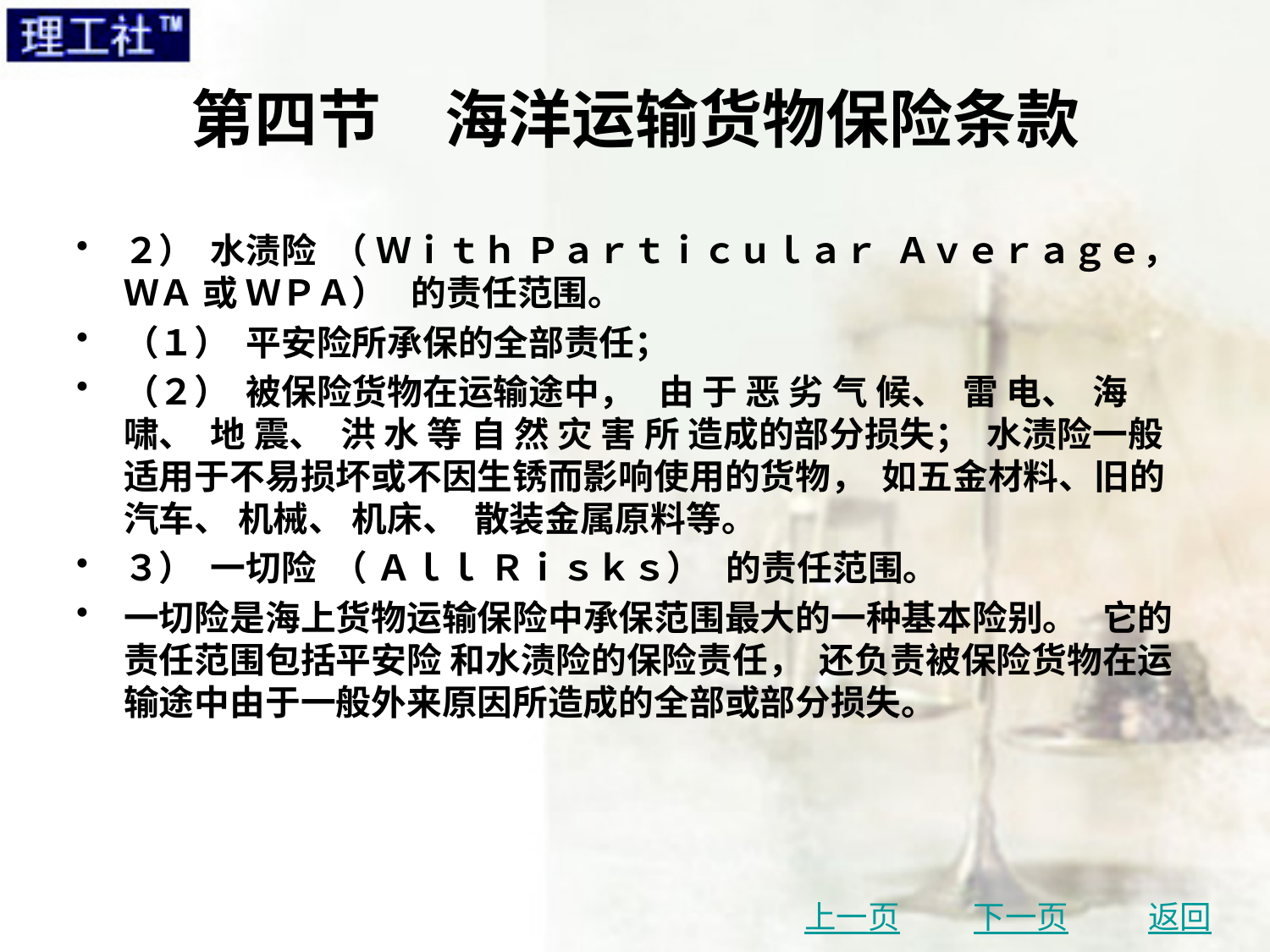

# 第四节　海洋运输货物保险条款
２）  水渍险  （ Ｗｉｔｈ Ｐａｒｔｉｃｕｌａｒ  Ａｖｅｒａｇｅ，  ＷＡ 或 ＷＰＡ）   的责任范围。
（１）  平安险所承保的全部责任；
（２）  被保险货物在运输途中，   由 于 恶 劣 气 候、  雷 电、  海 啸、  地 震、  洪 水 等 自 然 灾 害 所 造成的部分损失；  水渍险一般适用于不易损坏或不因生锈而影响使用的货物，  如五金材料、旧的汽车、 机械、 机床、  散装金属原料等。
３）  一切险  （ Ａｌｌ Ｒｉｓｋｓ）   的责任范围。
一切险是海上货物运输保险中承保范围最大的一种基本险别。   它的责任范围包括平安险 和水渍险的保险责任，  还负责被保险货物在运输途中由于一般外来原因所造成的全部或部分损失。

上一页
下一页
返回